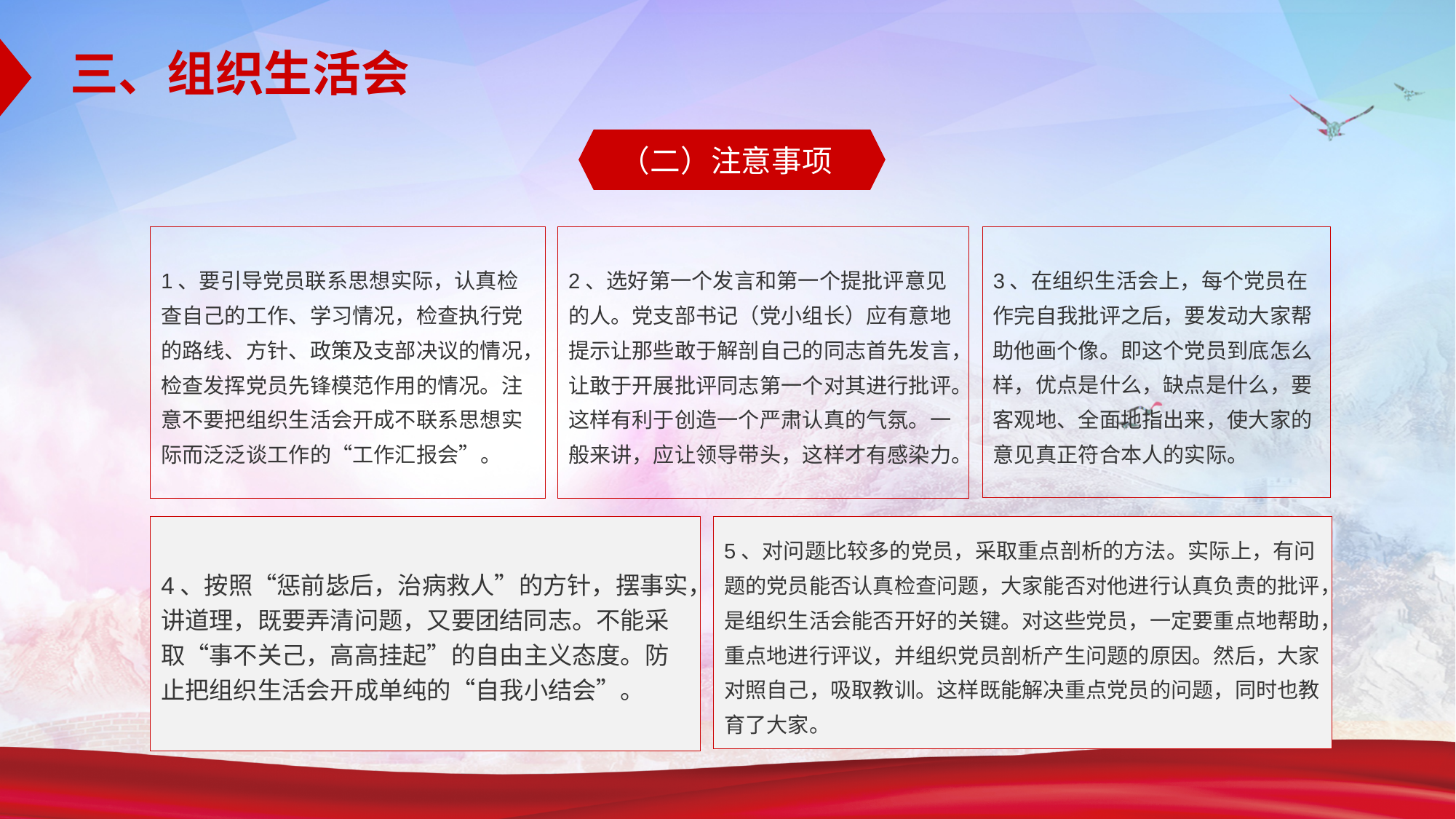

三、组织生活会

（二）注意事项
1、要引导党员联系思想实际，认真检查自己的工作、学习情况，检查执行党的路线、方针、政策及支部决议的情况，检查发挥党员先锋模范作用的情况。注意不要把组织生活会开成不联系思想实际而泛泛谈工作的“工作汇报会”。
2、选好第一个发言和第一个提批评意见的人。党支部书记（党小组长）应有意地提示让那些敢于解剖自己的同志首先发言，让敢于开展批评同志第一个对其进行批评。这样有利于创造一个严肃认真的气氛。一般来讲，应让领导带头，这样才有感染力。
3、在组织生活会上，每个党员在作完自我批评之后，要发动大家帮助他画个像。即这个党员到底怎么样，优点是什么，缺点是什么，要客观地、全面地指出来，使大家的意见真正符合本人的实际。
5、对问题比较多的党员，采取重点剖析的方法。实际上，有问题的党员能否认真检查问题，大家能否对他进行认真负责的批评，是组织生活会能否开好的关键。对这些党员，一定要重点地帮助，重点地进行评议，并组织党员剖析产生问题的原因。然后，大家对照自己，吸取教训。这样既能解决重点党员的问题，同时也教育了大家。
4、按照“惩前毖后，治病救人”的方针，摆事实，讲道理，既要弄清问题，又要团结同志。不能采取“事不关己，高高挂起”的自由主义态度。防止把组织生活会开成单纯的“自我小结会”。